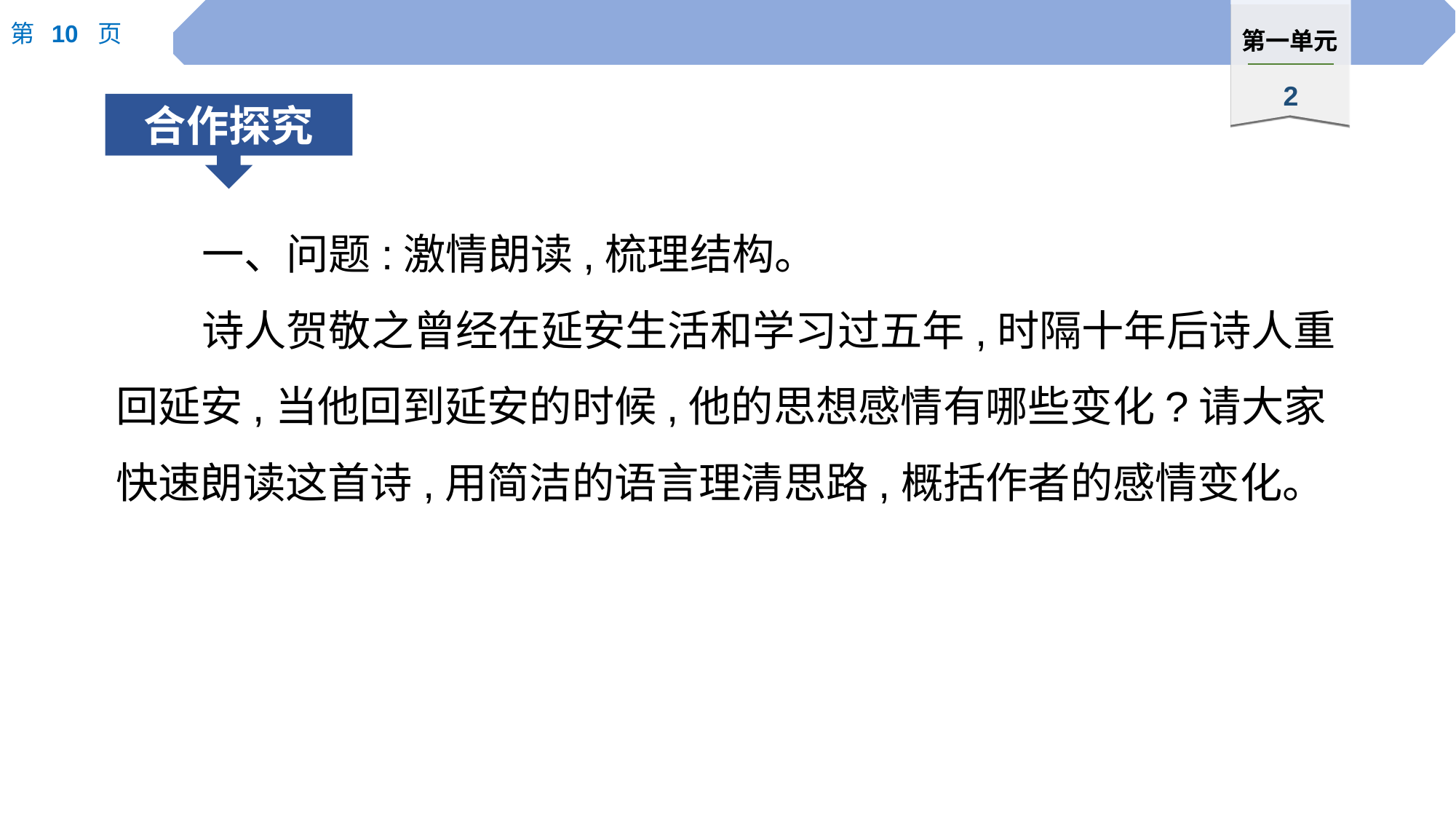

一、问题:激情朗读,梳理结构。
诗人贺敬之曾经在延安生活和学习过五年,时隔十年后诗人重回延安,当他回到延安的时候,他的思想感情有哪些变化?请大家快速朗读这首诗,用简洁的语言理清思路,概括作者的感情变化。